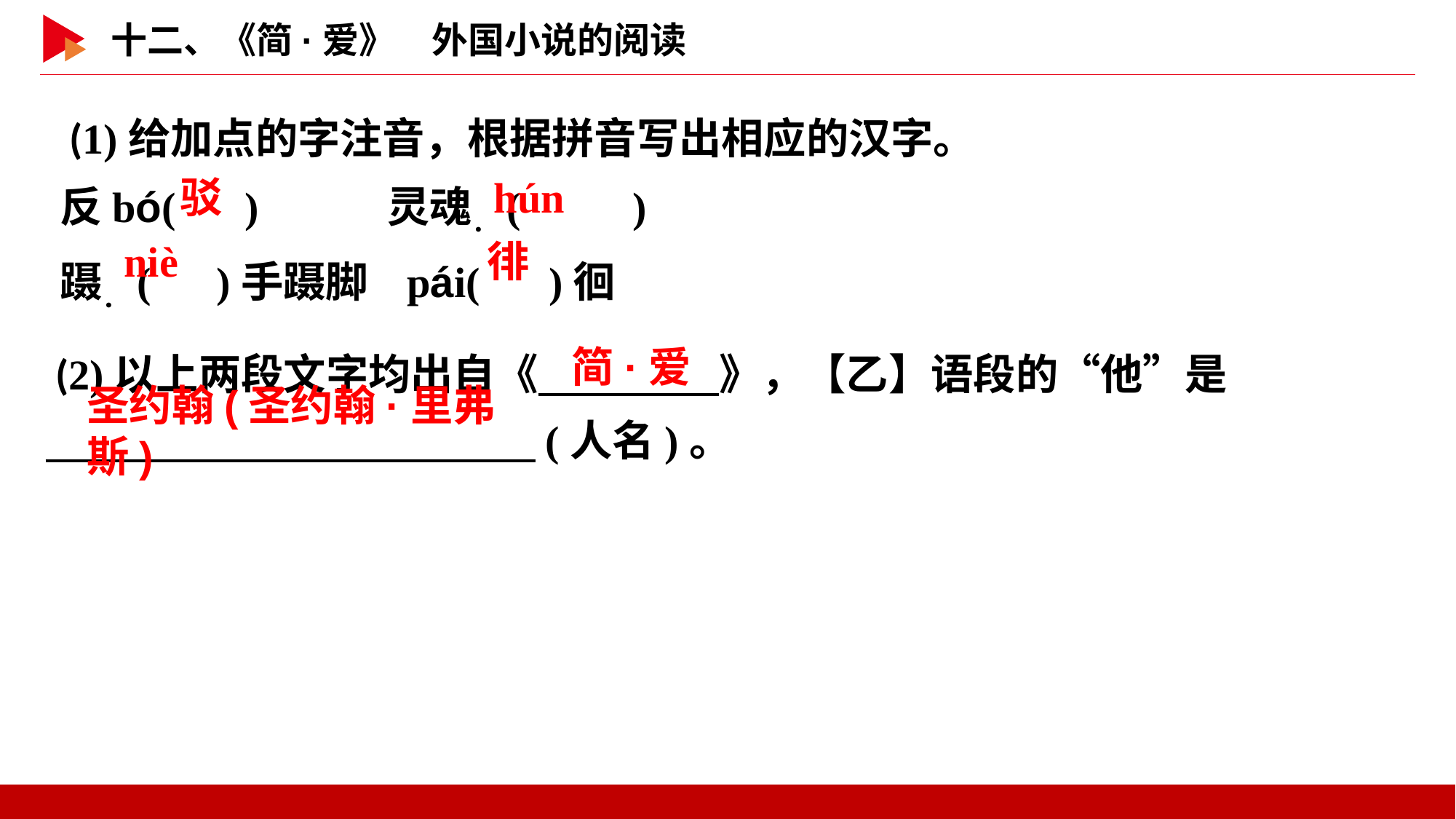

(1)给加点的字注音，根据拼音写出相应的汉字。
反bó(      )		灵魂．(          )
蹑．(      )手蹑脚	 pái(      )徊
 驳
 hún
 niè
 徘
 (2)以上两段文字均出自《　          　》，【乙】语段的“他”是
　                                          　(人名)。
简·爱
圣约翰(圣约翰·里弗斯)